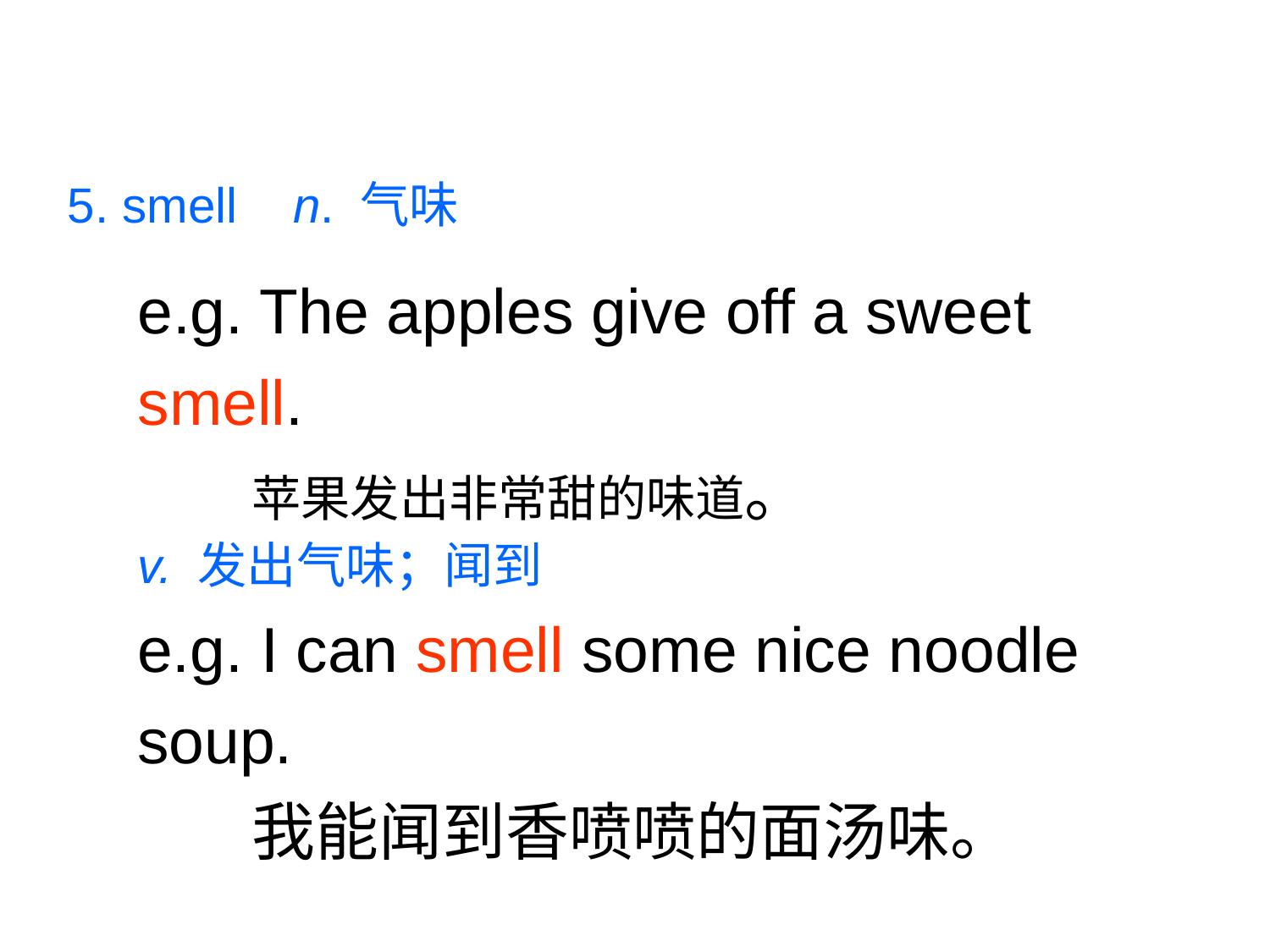

5. smell    n. 气味
e.g. The apples give off a sweet smell.
       苹果发出非常甜的味道。
v. 发出气味；闻到
e.g. I can smell some nice noodle soup.
       我能闻到香喷喷的面汤味。